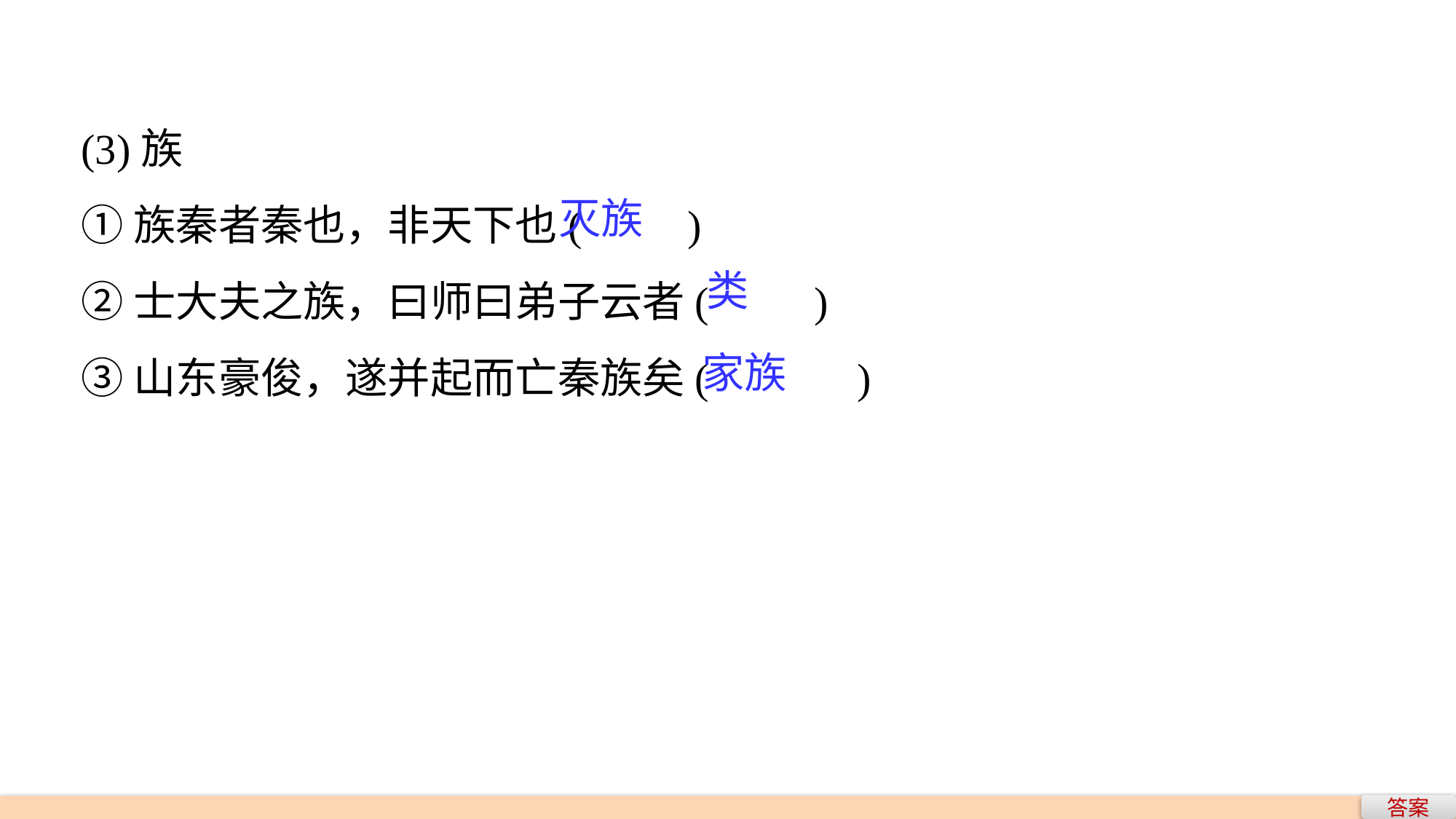

(3)族
①族秦者秦也，非天下也(　　)
②士大夫之族，曰师曰弟子云者(　　)
③山东豪俊，遂并起而亡秦族矣(　　　)
灭族
类
家族
答案